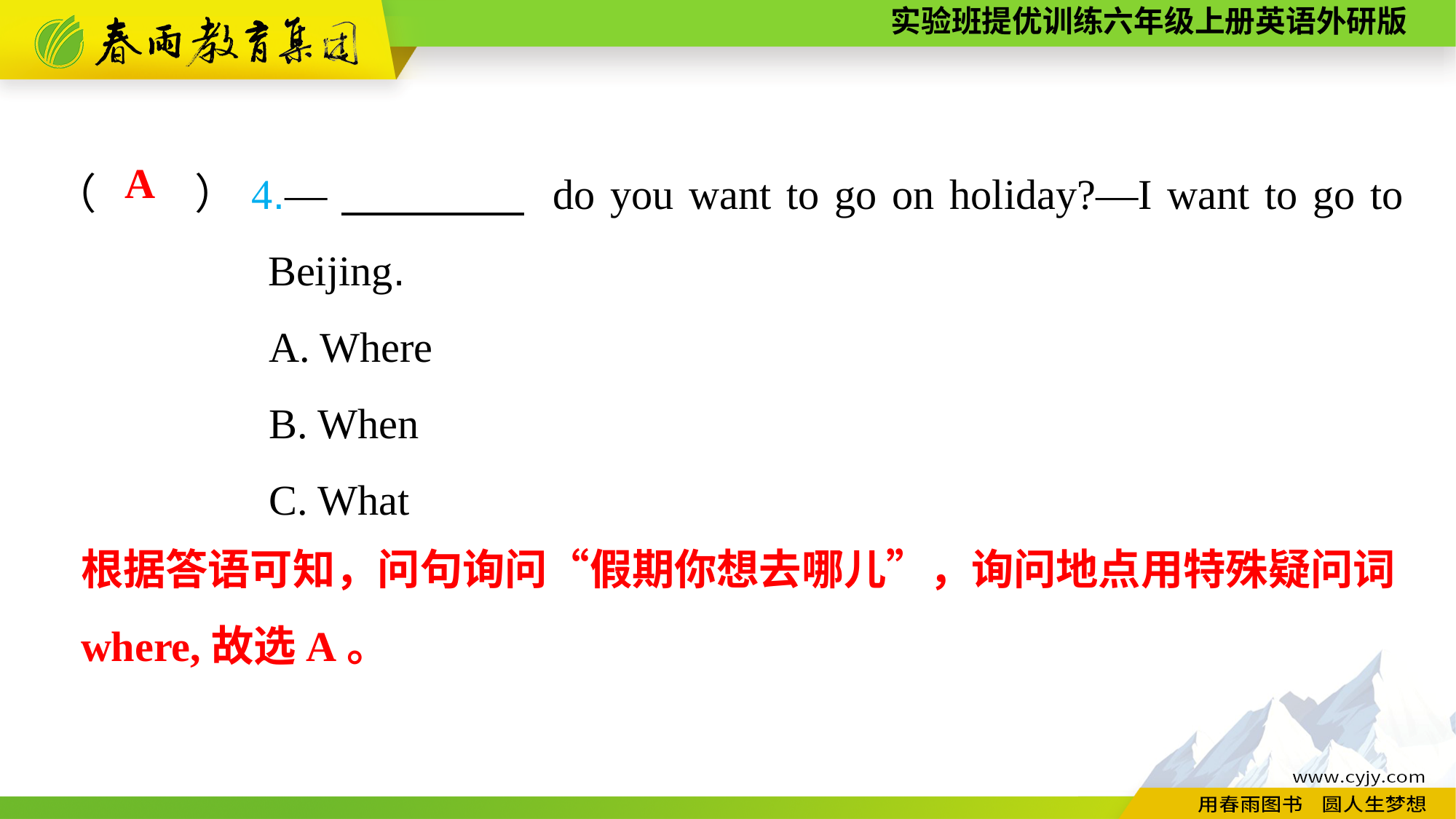

（　　）4.—　　　　 do you want to go on holiday?—I want to go to Beijing.
A. Where
B. When
C. What
A
根据答语可知，问句询问“假期你想去哪儿”，询问地点用特殊疑问词where,故选A。